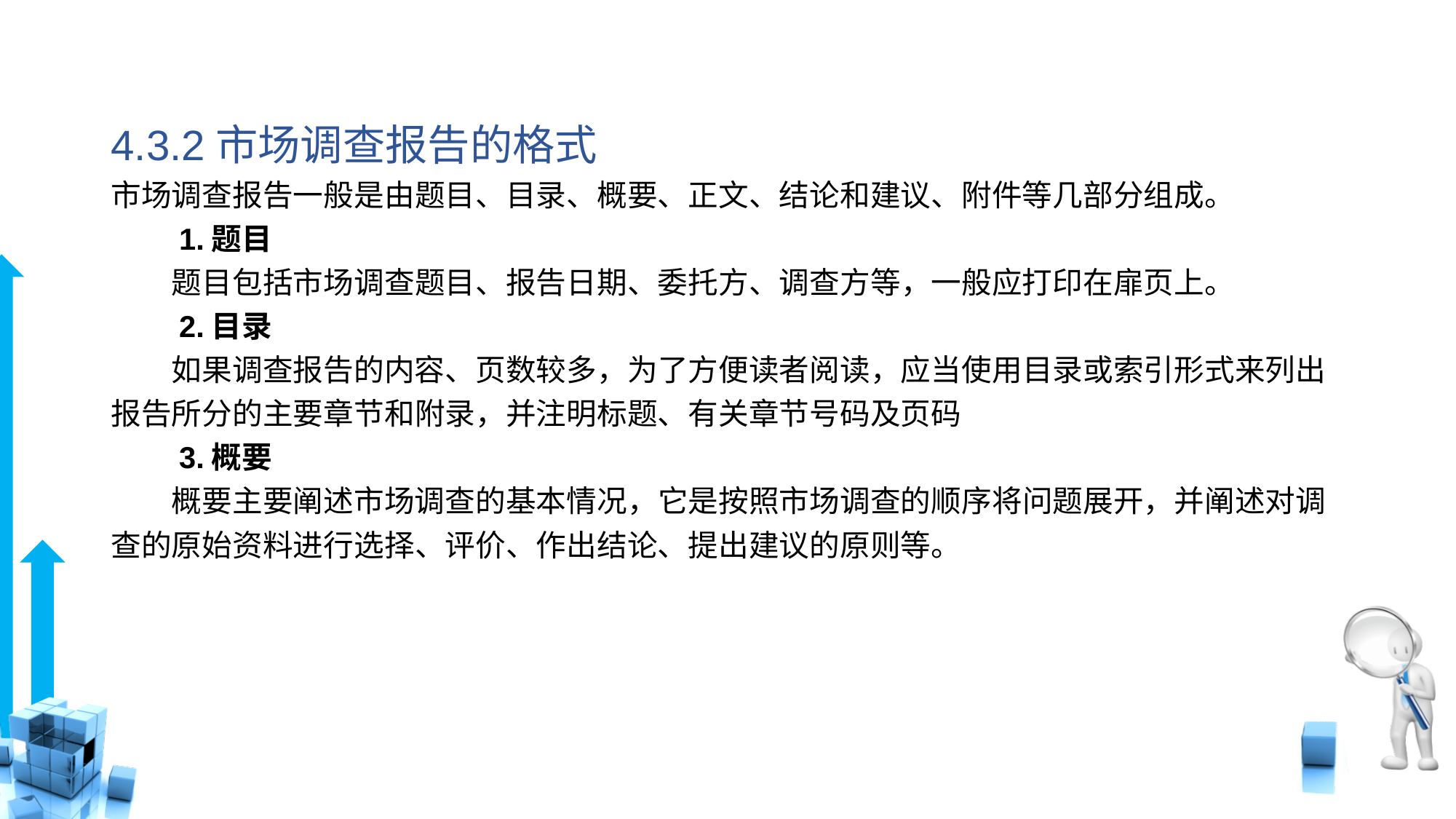

# 4.3.2市场调查报告的格式
市场调查报告一般是由题目、目录、概要、正文、结论和建议、附件等几部分组成。
　　1.题目
　　题目包括市场调查题目、报告日期、委托方、调查方等，一般应打印在扉页上。
　　2.目录
　　如果调查报告的内容、页数较多，为了方便读者阅读，应当使用目录或索引形式来列出报告所分的主要章节和附录，并注明标题、有关章节号码及页码
　　3.概要
　　概要主要阐述市场调查的基本情况，它是按照市场调查的顺序将问题展开，并阐述对调查的原始资料进行选择、评价、作出结论、提出建议的原则等。